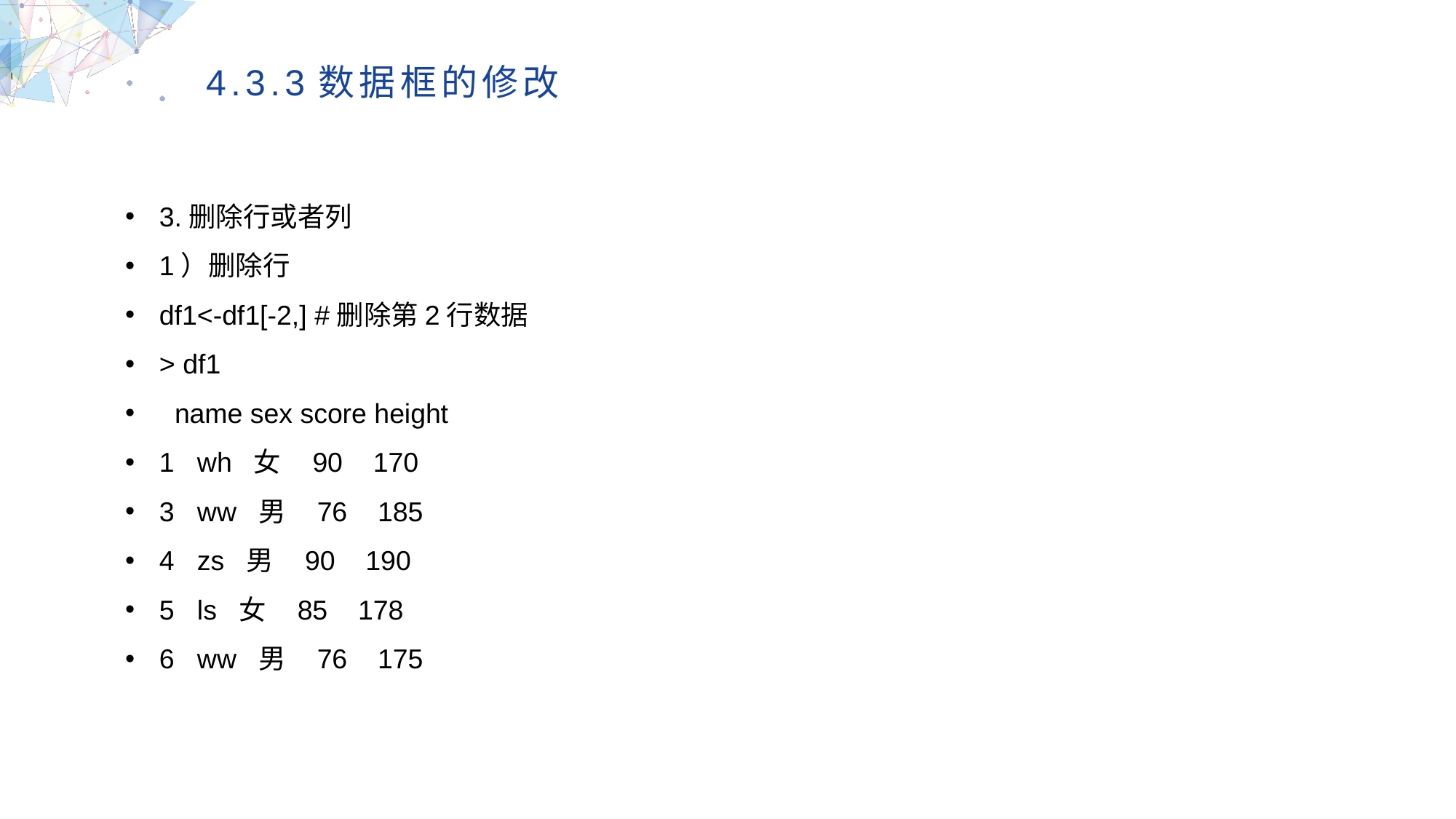

4.3.3数据框的修改
3.删除行或者列
1）删除行
df1<-df1[-2,] #删除第2行数据
> df1
  name sex score height
1   wh  女    90    170
3   ww  男    76    185
4   zs  男    90    190
5   ls  女    85    178
6   ww  男    76    175

MULTIPURPOSE PRESENTATION TEMPLATE | UNIQUE DESIGN
Welcome Message
Please replace text, click add relevant headline, modify the text content, also can copy your content to this directly. Please replace text, click add relevant headline, modify the text content, also can copy your content to this directly.